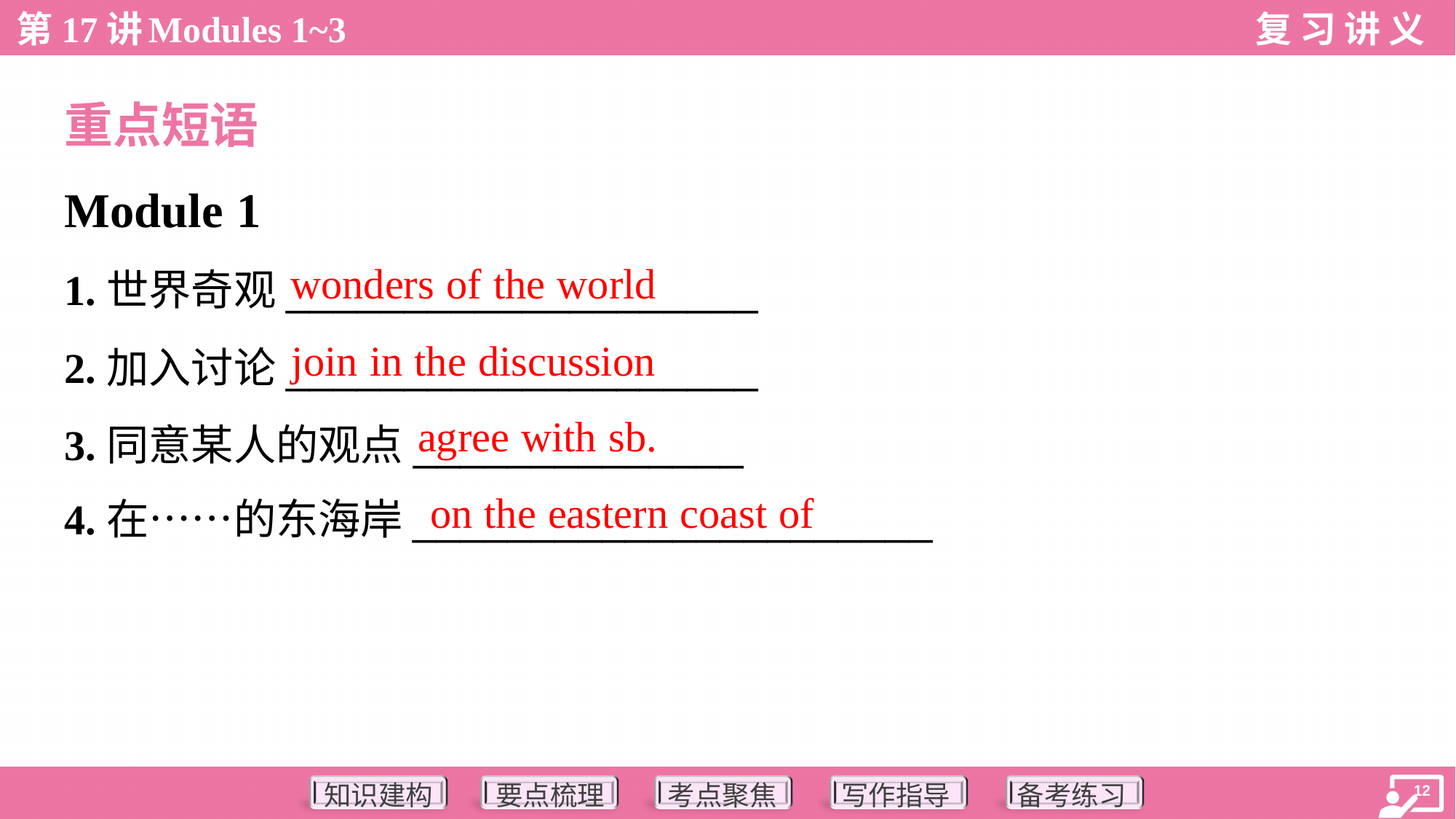

重点短语
Module 1
wonders of the world
1.世界奇观____________________
2.加入讨论____________________
3.同意某人的观点______________
4.在……的东海岸______________________
join in the discussion
agree with sb.
on the eastern coast of